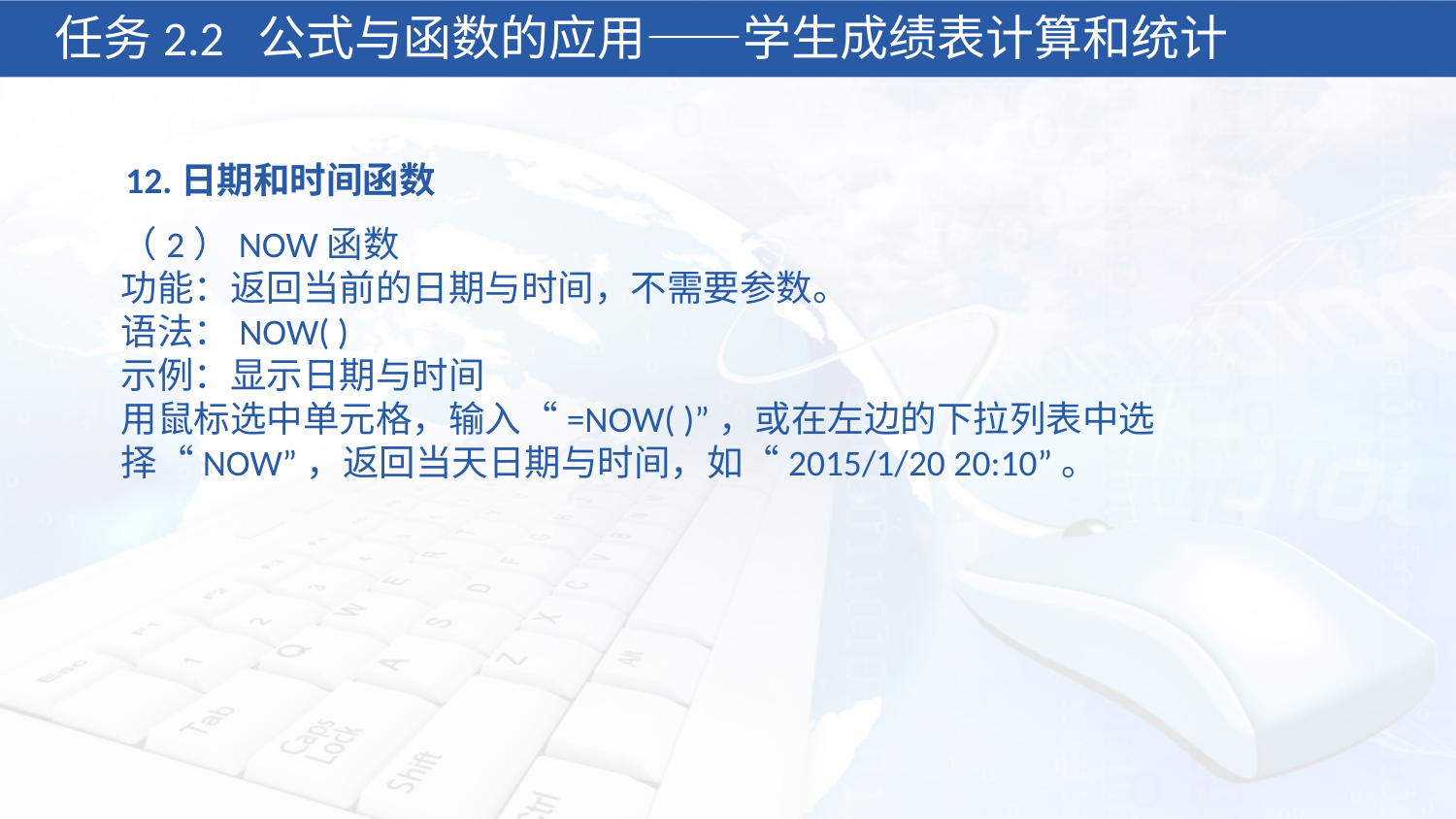

任务2.2  公式与函数的应用——学生成绩表计算和统计
12.日期和时间函数
（2）NOW函数
功能：返回当前的日期与时间，不需要参数。
语法：NOW( )
示例：显示日期与时间
用鼠标选中单元格，输入“=NOW( )”，或在左边的下拉列表中选择“NOW”，返回当天日期与时间，如“2015/1/20 20:10”。